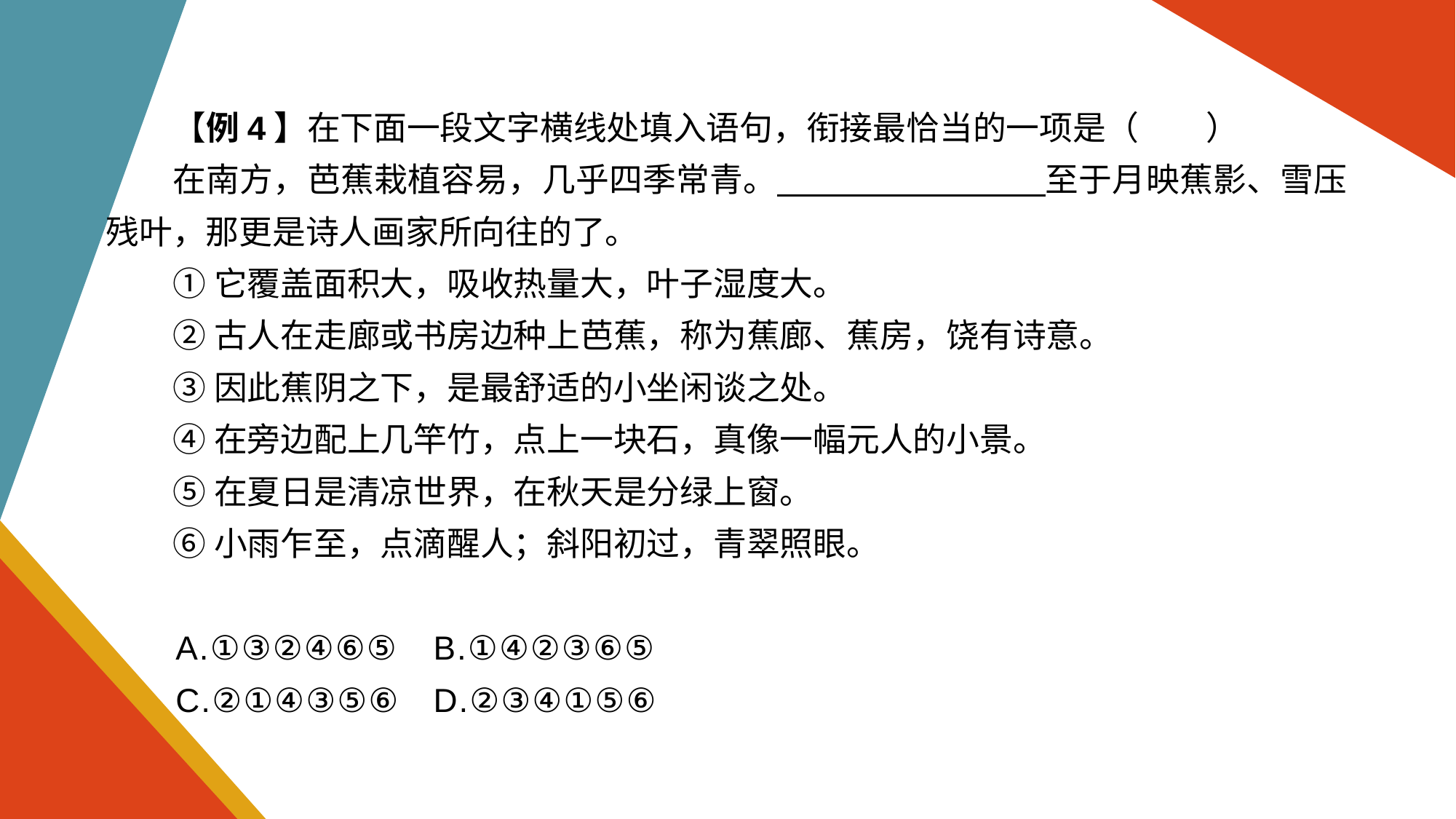

【例4】在下面一段文字横线处填入语句，衔接最恰当的一项是（　　）
在南方，芭蕉栽植容易，几乎四季常青。　　　　　　　　至于月映蕉影、雪压残叶，那更是诗人画家所向往的了。
①它覆盖面积大，吸收热量大，叶子湿度大。
②古人在走廊或书房边种上芭蕉，称为蕉廊、蕉房，饶有诗意。
③因此蕉阴之下，是最舒适的小坐闲谈之处。
④在旁边配上几竿竹，点上一块石，真像一幅元人的小景。
⑤在夏日是清凉世界，在秋天是分绿上窗。
⑥小雨乍至，点滴醒人；斜阳初过，青翠照眼。

A.①③②④⑥⑤	B.①④②③⑥⑤
C.②①④③⑤⑥	D.②③④①⑤⑥